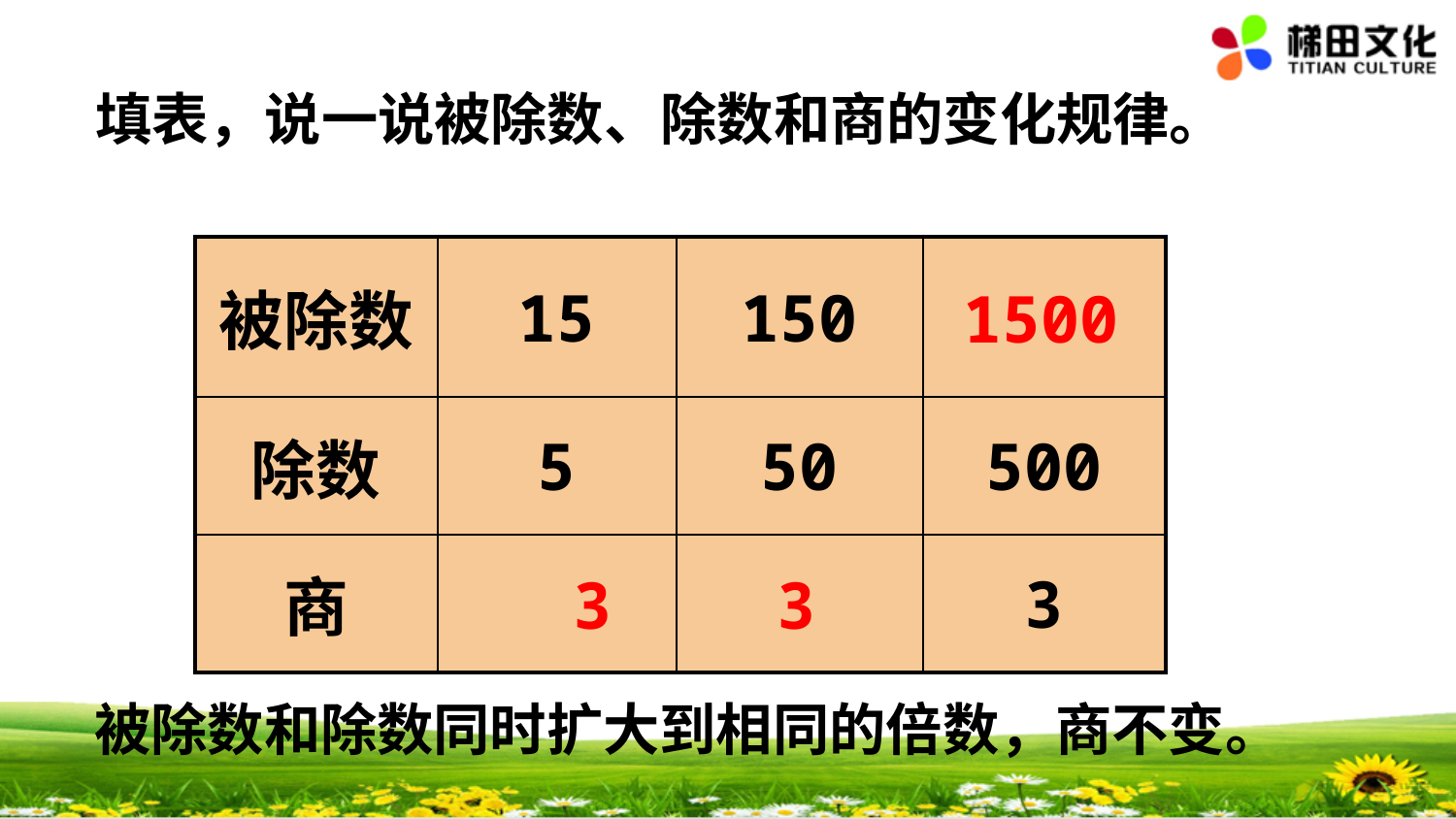

填表，说一说被除数、除数和商的变化规律。
| 被除数 | 15 | 150 |  |
| --- | --- | --- | --- |
| 除数 | 5 | 50 | 500 |
| 商 |  |  | 3 |
1500
  3
  3
被除数和除数同时扩大到相同的倍数，商不变。